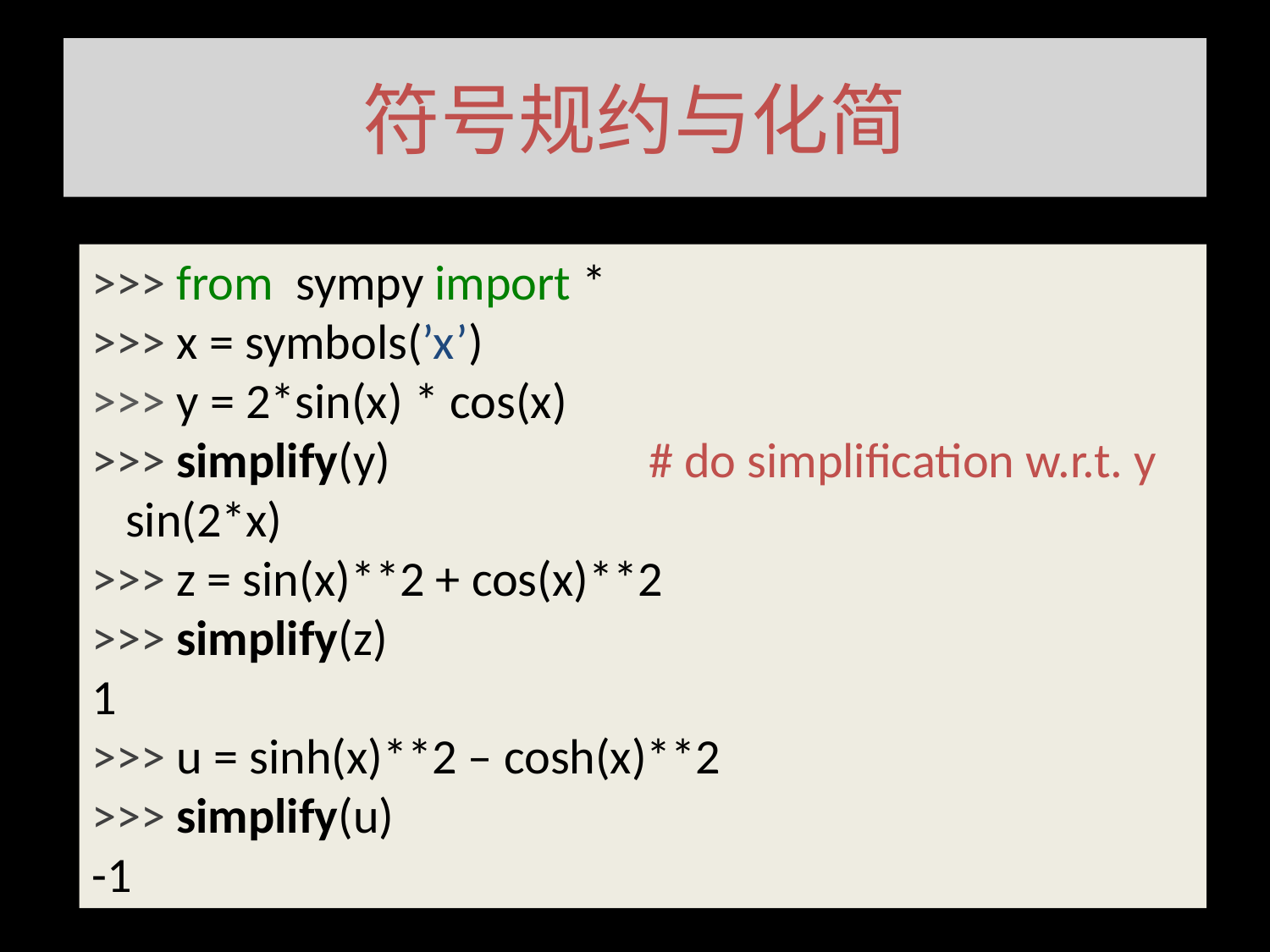

# 符号规约与化简
>>> from  sympy import *
>>> x = symbols(’x’)
>>> y = 2*sin(x) * cos(x)
>>> simplify(y)                       # do simplification w.r.t. y
   sin(2*x)
>>> z = sin(x)**2 + cos(x)**2
>>> simplify(z)
1
>>> u = sinh(x)**2 – cosh(x)**2
>>> simplify(u)
-1